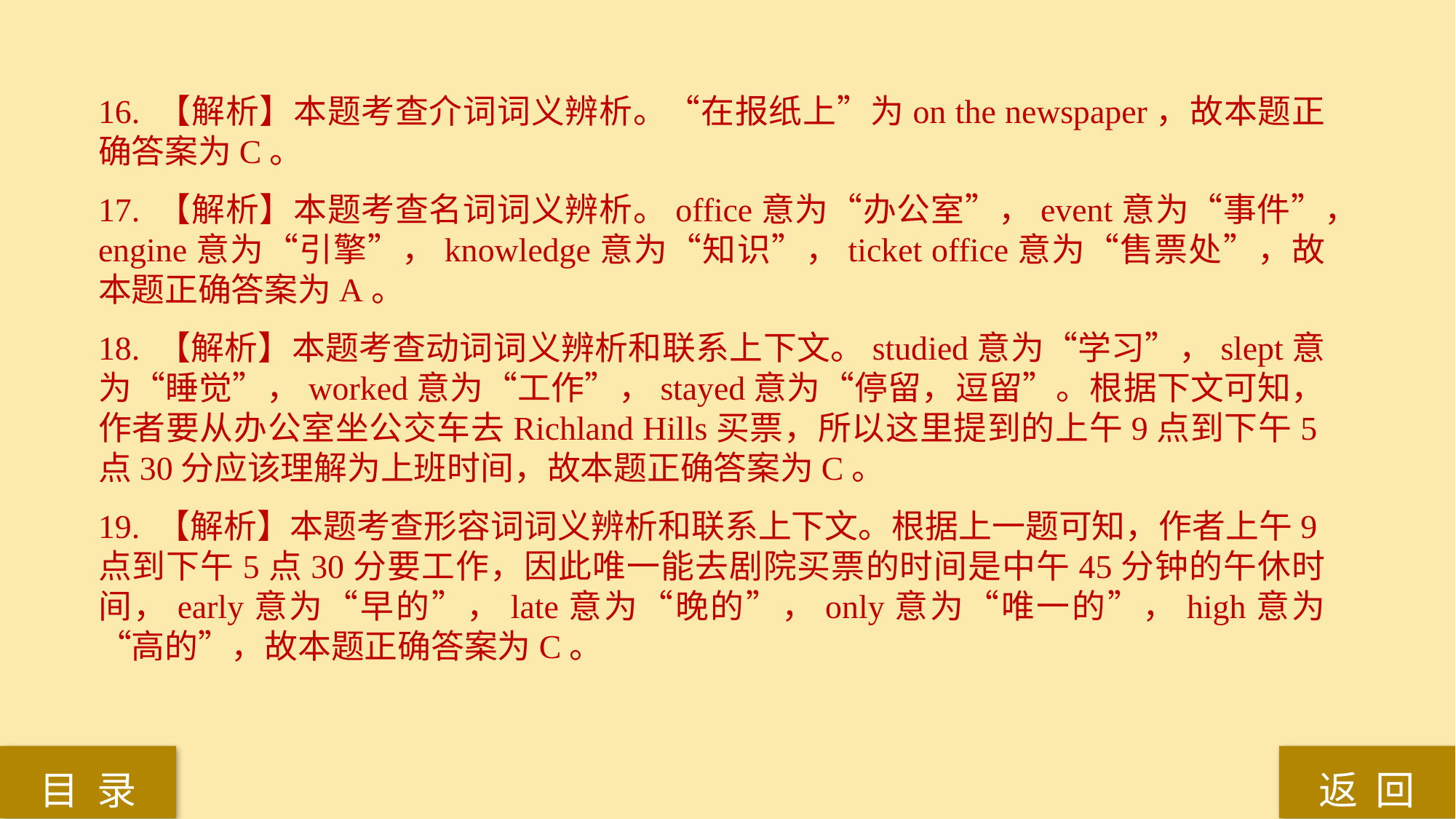

16. 【解析】本题考查介词词义辨析。“在报纸上”为on the newspaper，故本题正确答案为C。
17. 【解析】本题考查名词词义辨析。office意为“办公室”，event意为“事件”，engine意为“引擎”，knowledge意为“知识”，ticket office意为“售票处”，故本题正确答案为A。
18. 【解析】本题考查动词词义辨析和联系上下文。studied意为“学习”，slept意为“睡觉”，worked意为“工作”，stayed意为“停留，逗留”。根据下文可知，作者要从办公室坐公交车去Richland Hills买票，所以这里提到的上午9点到下午5点30分应该理解为上班时间，故本题正确答案为C。
19. 【解析】本题考查形容词词义辨析和联系上下文。根据上一题可知，作者上午9点到下午5点30分要工作，因此唯一能去剧院买票的时间是中午45分钟的午休时间，early意为“早的”，late意为“晚的”，only意为“唯一的”，high意为“高的”，故本题正确答案为C。
返  回